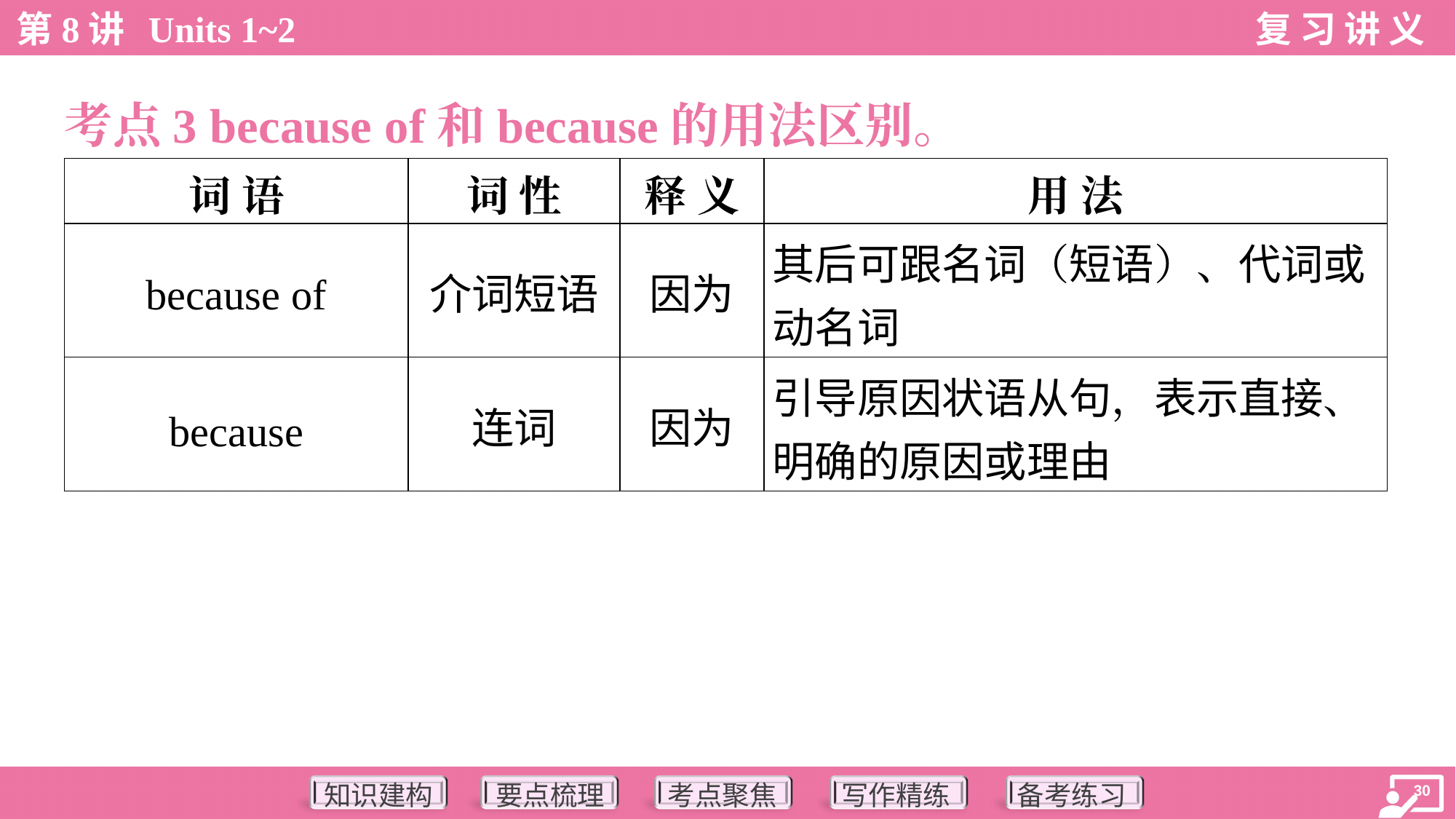

考点3 because of和because的用法区别。
| 词 语 | 词 性 | 释 义 | 用 法 |
| --- | --- | --- | --- |
| because of | 介词短语 | 因为 | 其后可跟名词（短语）、代词或 动名词 |
| because | 连词 | 因为 | 引导原因状语从句，表示直接、 明确的原因或理由 |